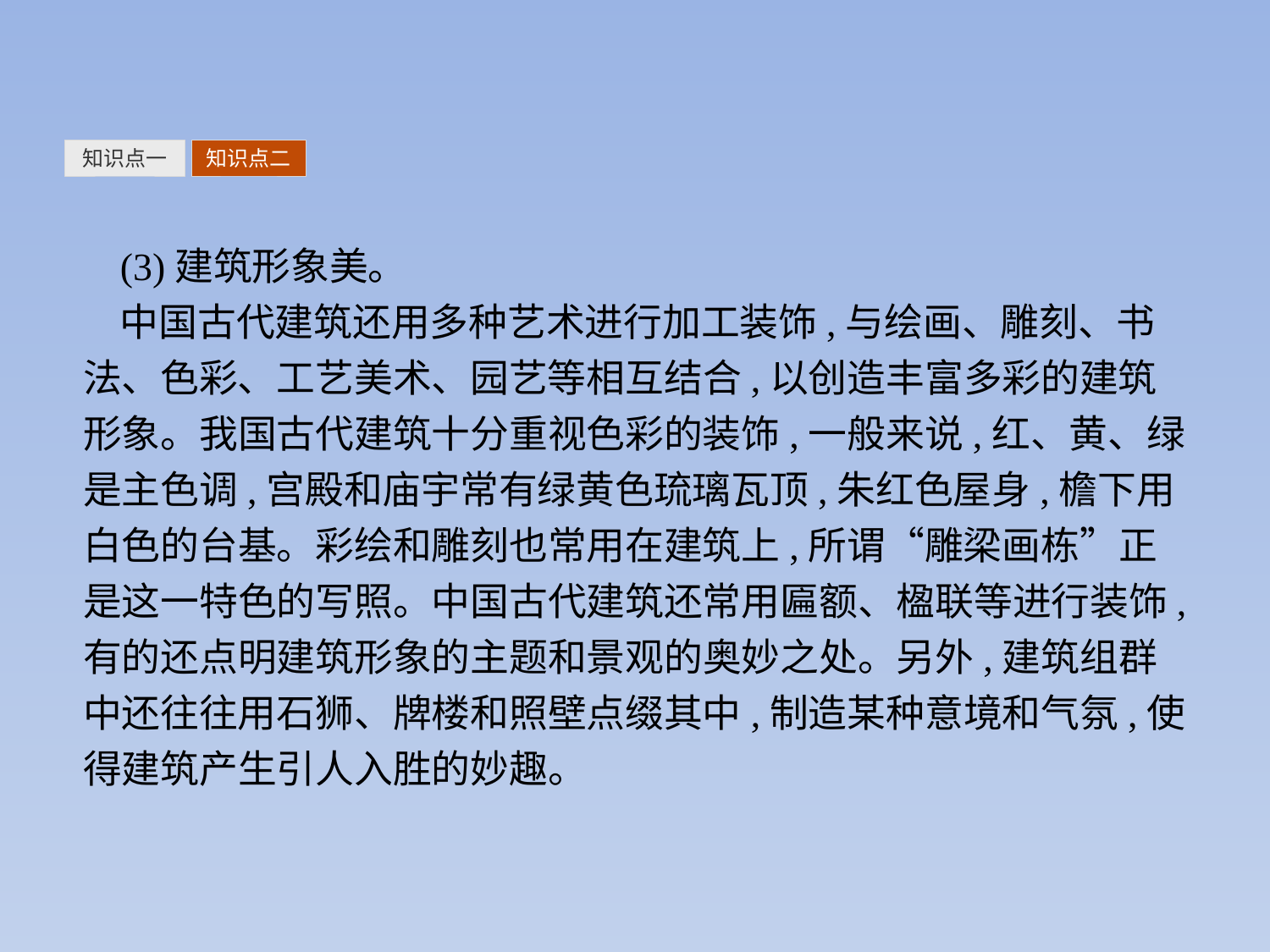

知识点一
知识点二
(3)建筑形象美。
中国古代建筑还用多种艺术进行加工装饰,与绘画、雕刻、书法、色彩、工艺美术、园艺等相互结合,以创造丰富多彩的建筑形象。我国古代建筑十分重视色彩的装饰,一般来说,红、黄、绿是主色调,宫殿和庙宇常有绿黄色琉璃瓦顶,朱红色屋身,檐下用白色的台基。彩绘和雕刻也常用在建筑上,所谓“雕梁画栋”正是这一特色的写照。中国古代建筑还常用匾额、楹联等进行装饰,有的还点明建筑形象的主题和景观的奥妙之处。另外,建筑组群中还往往用石狮、牌楼和照壁点缀其中,制造某种意境和气氛,使得建筑产生引人入胜的妙趣。